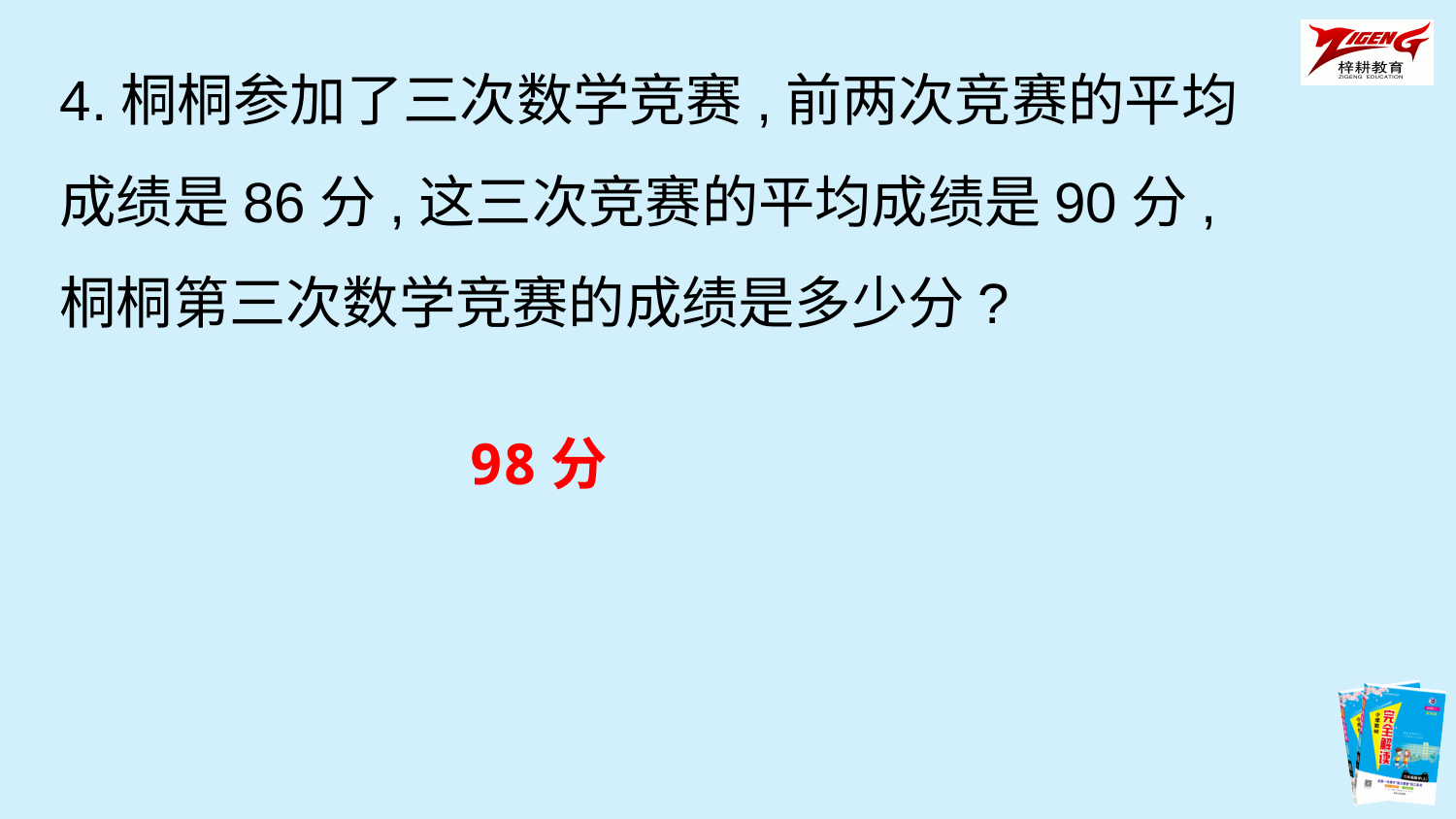

4.桐桐参加了三次数学竞赛,前两次竞赛的平均成绩是86分,这三次竞赛的平均成绩是90分,桐桐第三次数学竞赛的成绩是多少分?
98分